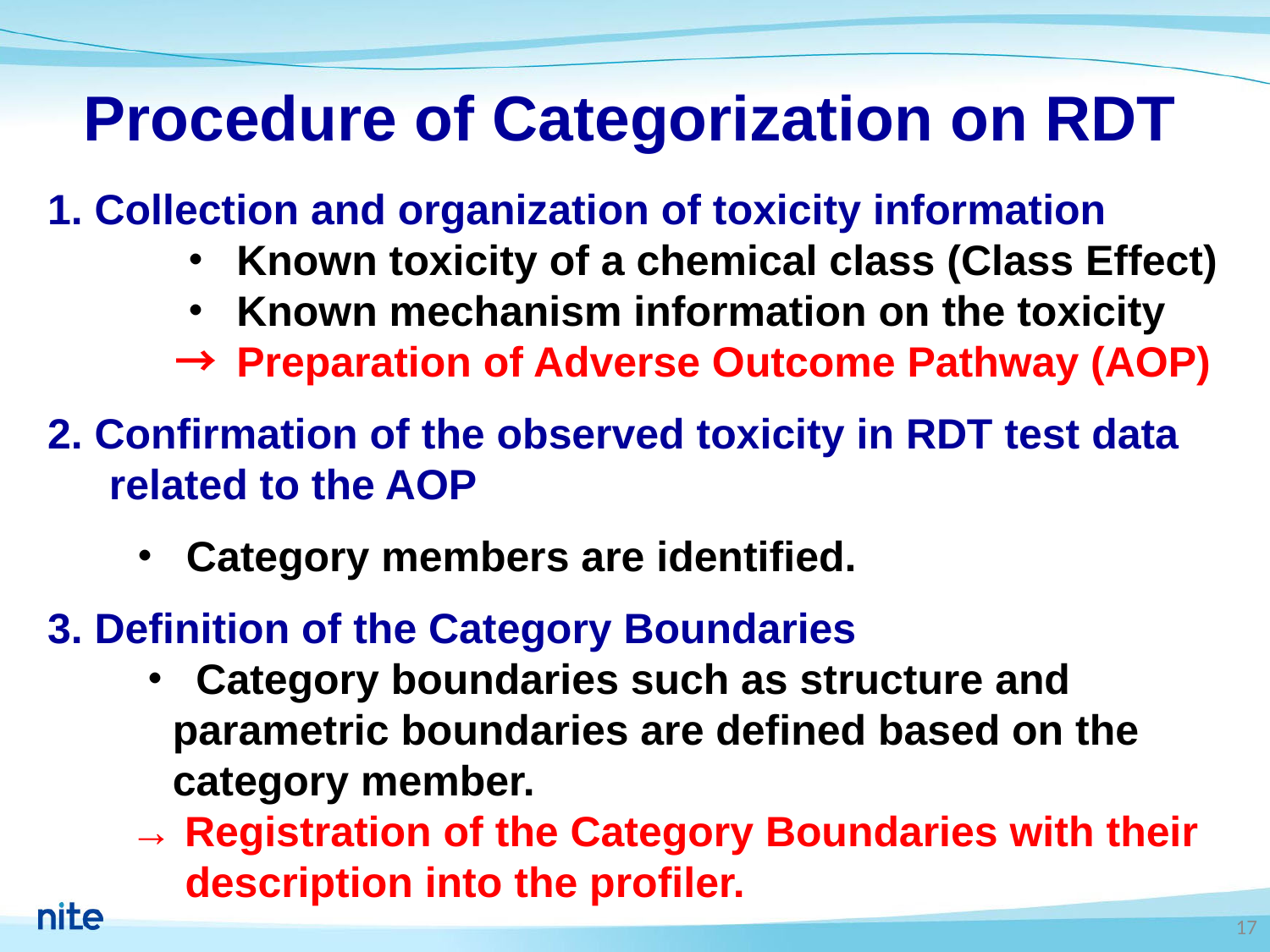

# Procedure of Categorization on RDT
1. Collection and organization of toxicity information
　　　・ Known toxicity of a chemical class (Class Effect)
　　　・ Known mechanism information on the toxicity
　　　→ Preparation of Adverse Outcome Pathway (AOP)
2. Confirmation of the observed toxicity in RDT test data related to the AOP
       ・ Category members are identified.
3. Definition of the Category Boundaries
・ Category boundaries such as structure and parametric boundaries are defined based on the category member.
       → Registration of the Category Boundaries with their description into the profiler.
17